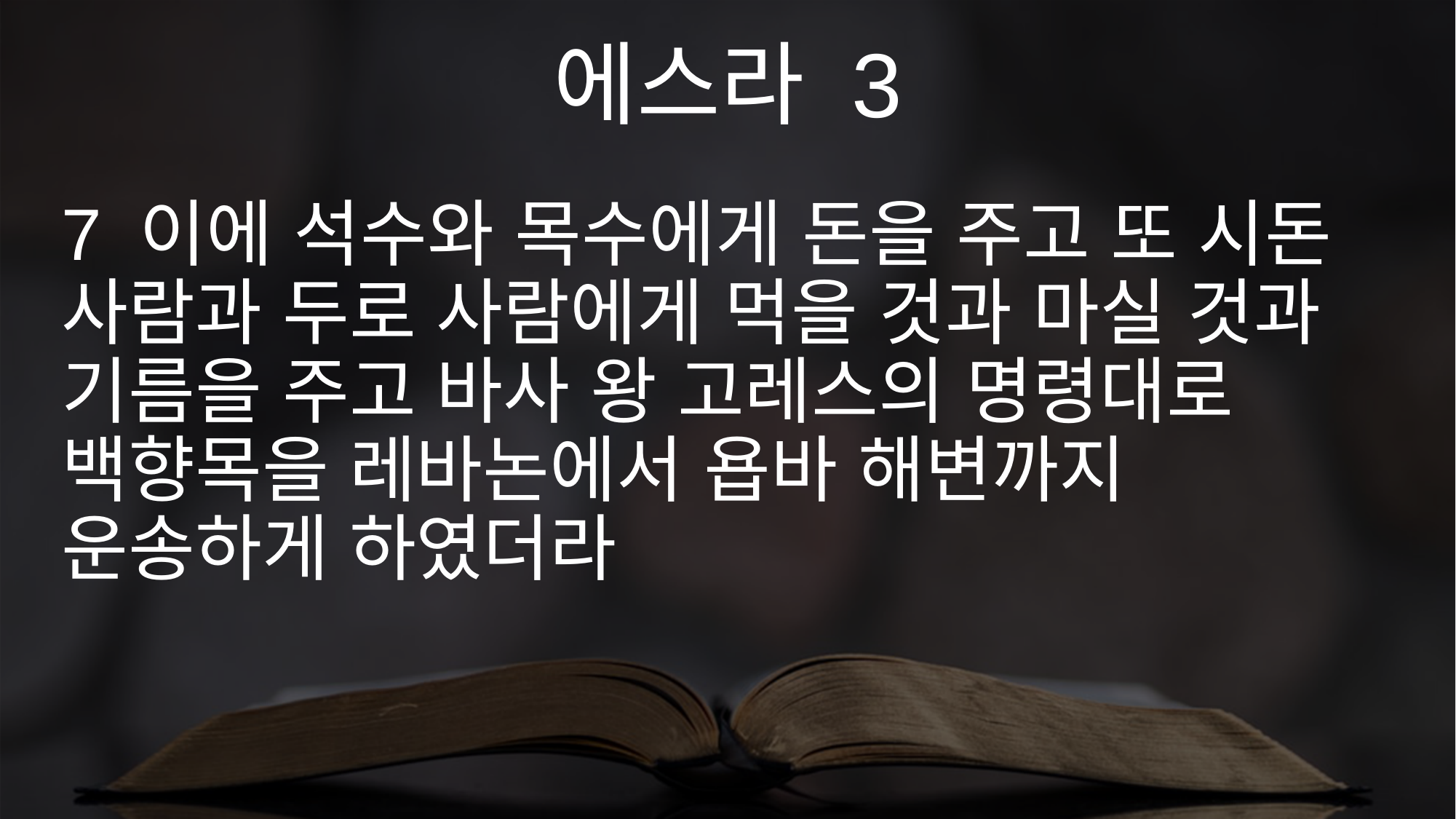

에스라 3
7 이에 석수와 목수에게 돈을 주고 또 시돈 사람과 두로 사람에게 먹을 것과 마실 것과 기름을 주고 바사 왕 고레스의 명령대로 백향목을 레바논에서 욥바 해변까지 운송하게 하였더라